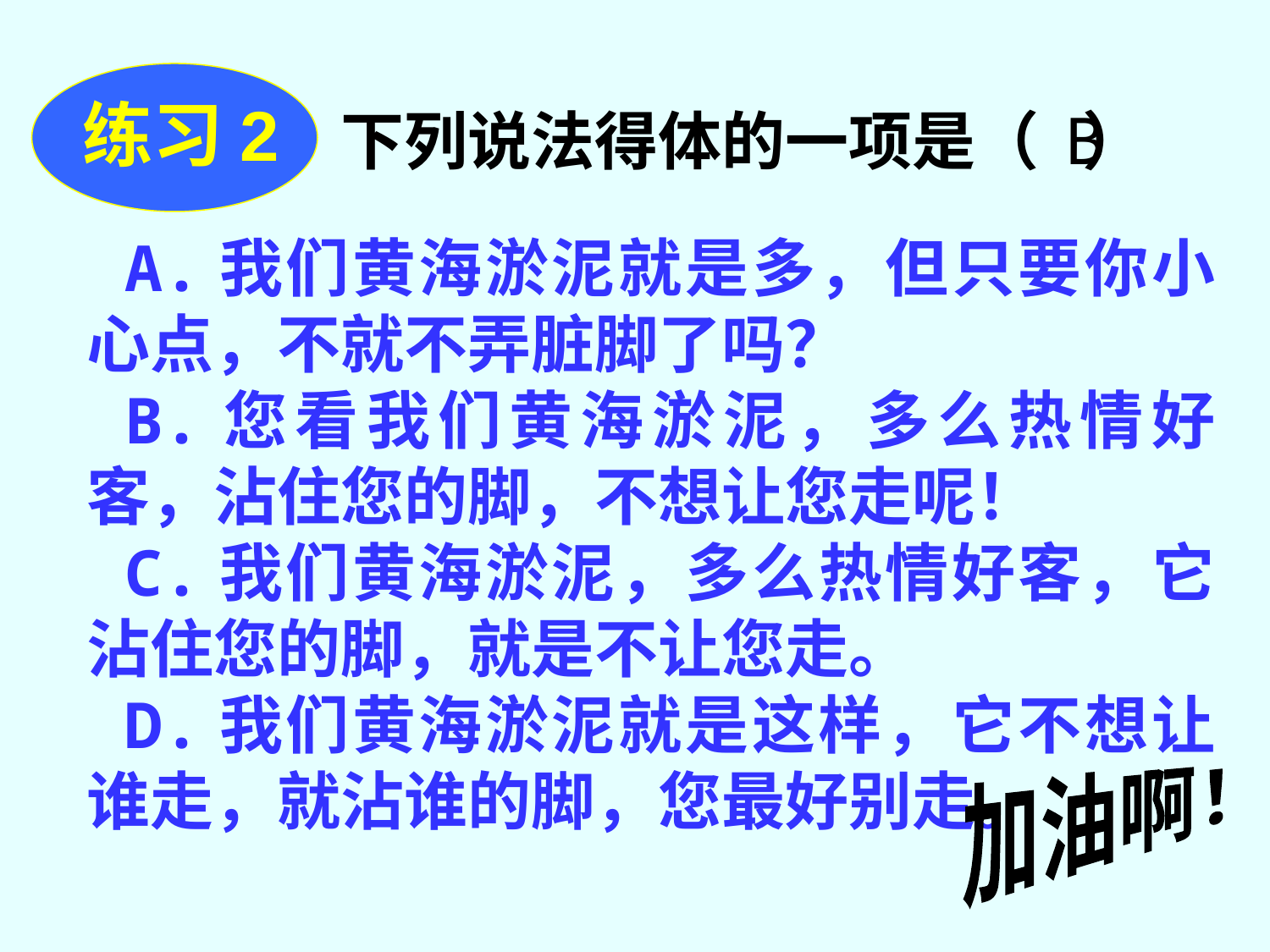

练习2
下列说法得体的一项是（   ）
B

A.我们黄海淤泥就是多，但只要你小心点，不就不弄脏脚了吗？
B.您看我们黄海淤泥，多么热情好客，沾住您的脚，不想让您走呢！
C.我们黄海淤泥，多么热情好客，它沾住您的脚，就是不让您走。
D.我们黄海淤泥就是这样，它不想让谁走，就沾谁的脚，您最好别走。

加油啊！